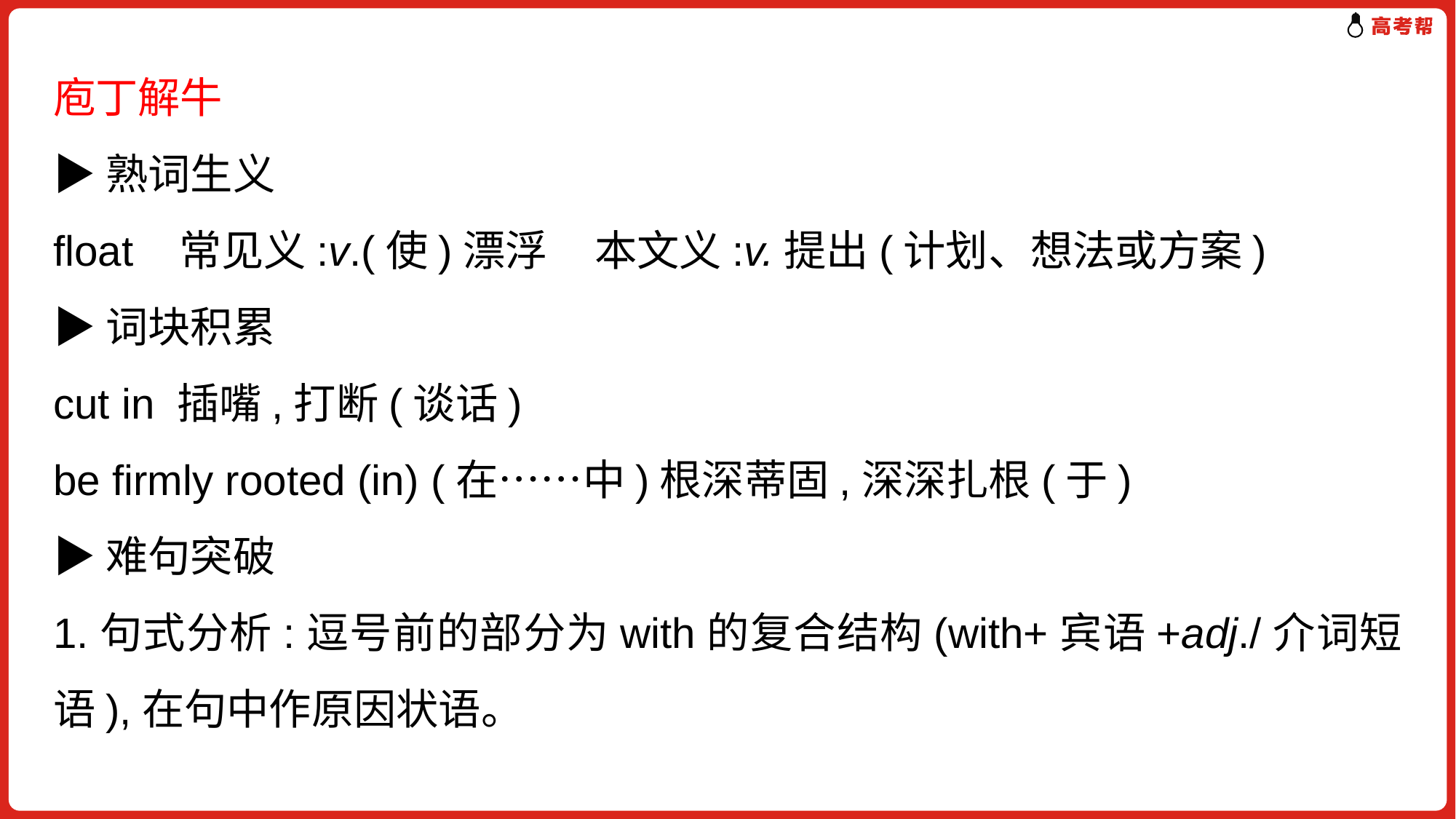

庖丁解牛
▶熟词生义
float   常见义:v.(使)漂浮     本文义:v.提出(计划、想法或方案)
▶词块积累
cut in 插嘴,打断(谈话)
be firmly rooted (in) (在……中)根深蒂固,深深扎根(于)
▶难句突破
1.句式分析:逗号前的部分为with的复合结构(with+宾语+adj./介词短语),在句中作原因状语。